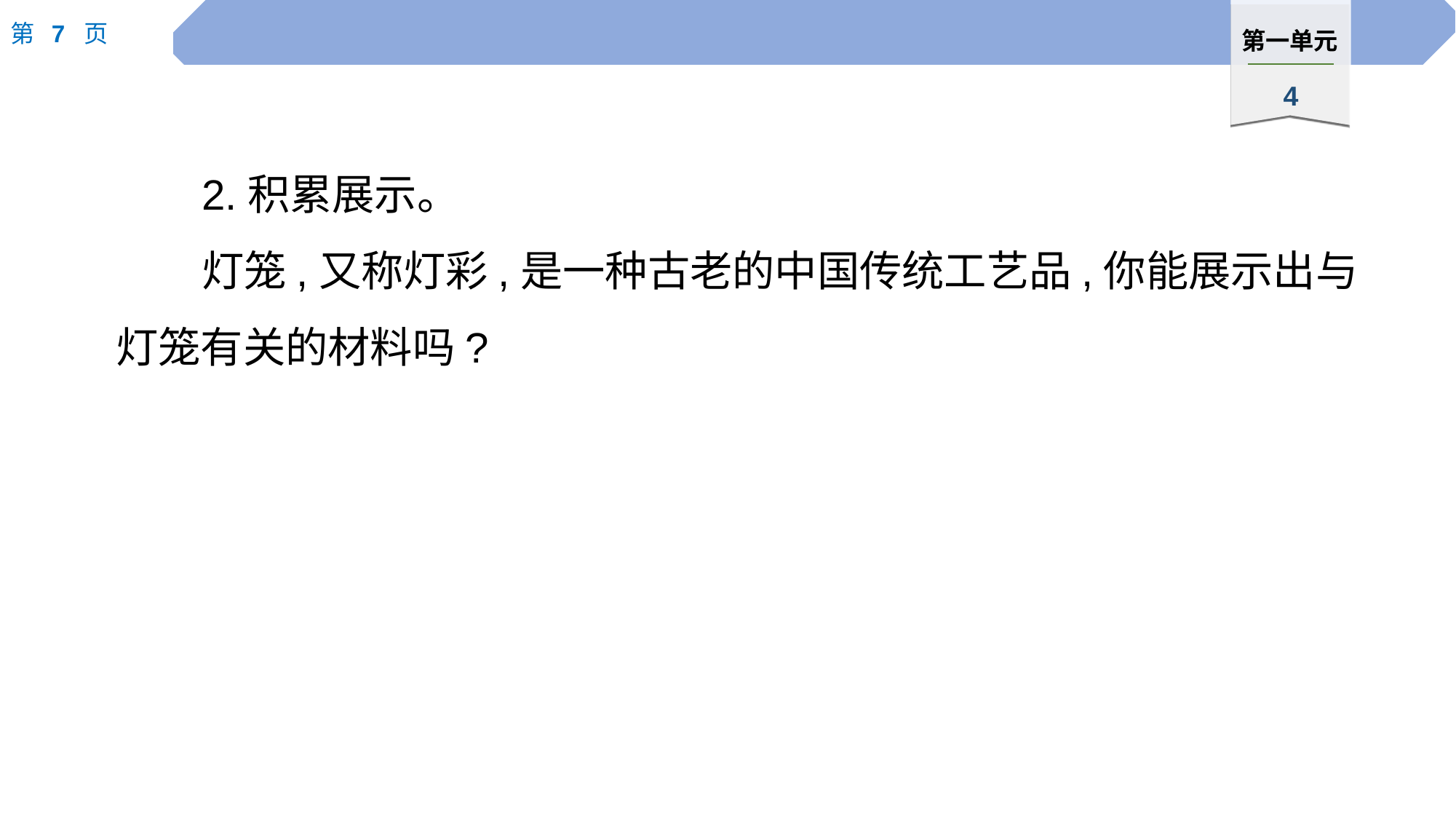

2.积累展示。
灯笼,又称灯彩,是一种古老的中国传统工艺品,你能展示出与灯笼有关的材料吗?